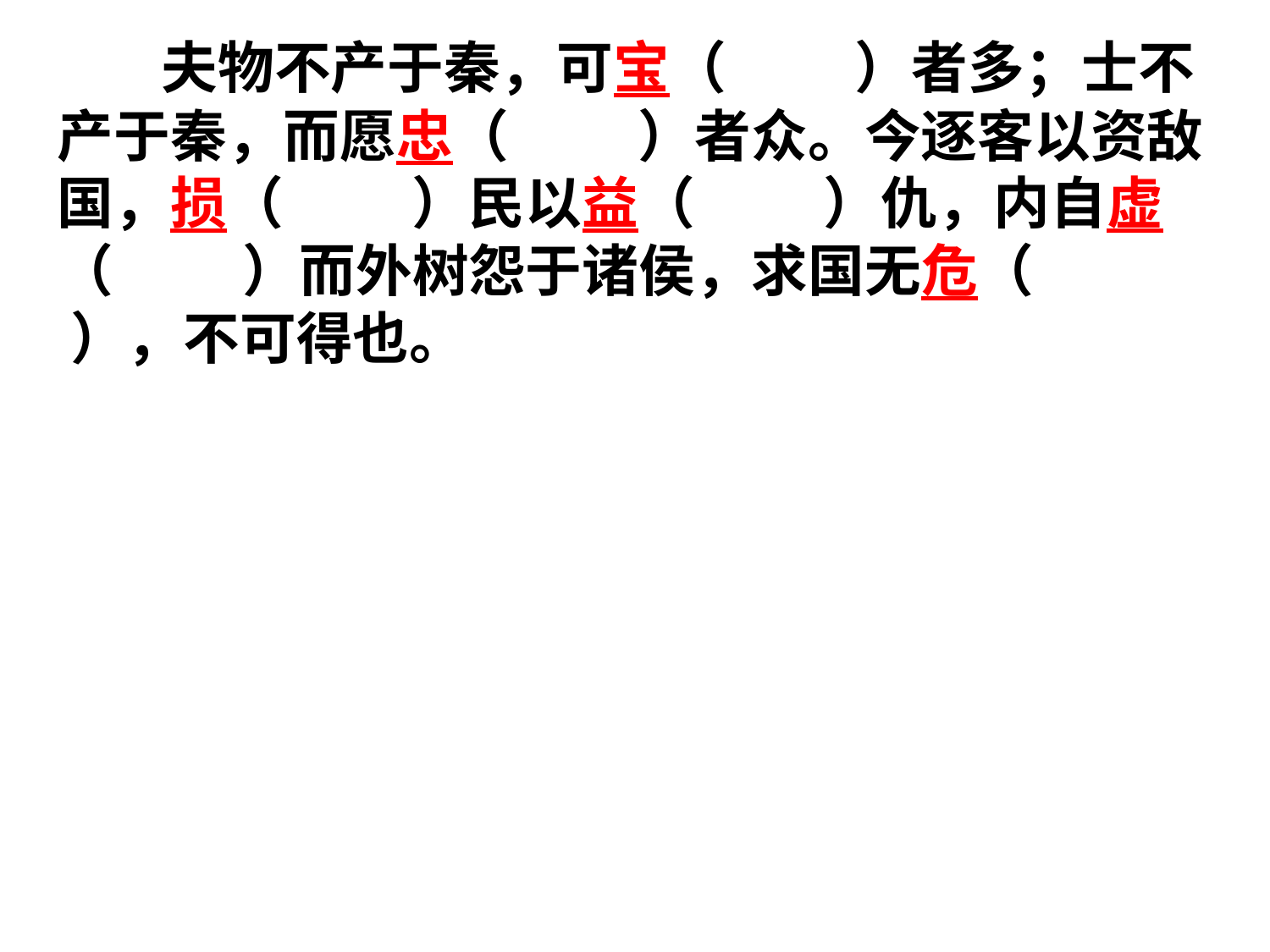

夫物不产于秦，可宝（          ）者多；士不产于秦，而愿忠（          ）者众。今逐客以资敌国，损（          ）民以益（          ）仇，内自虚（          ）而外树怨于诸侯，求国无危（          ），不可得也。